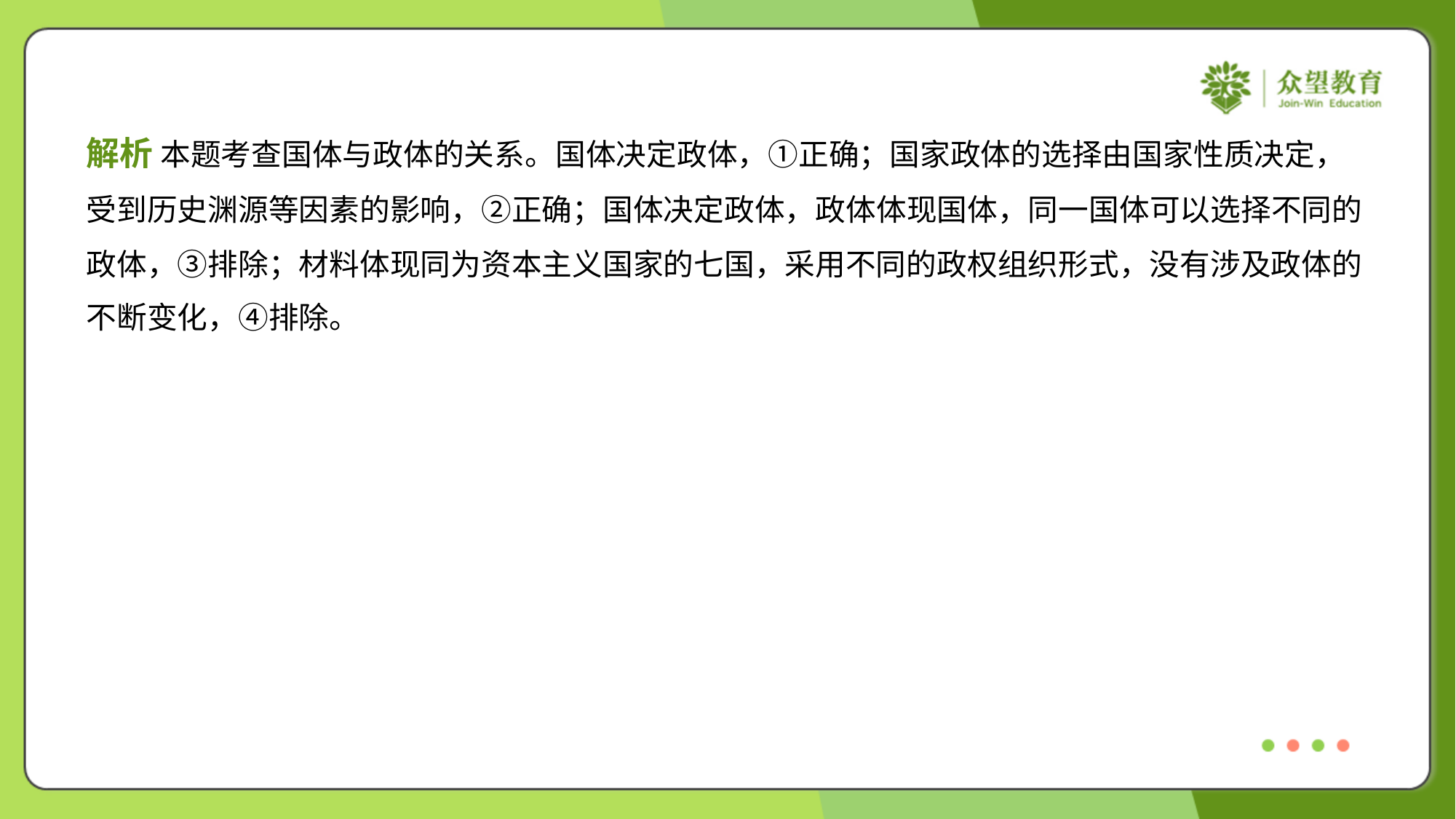

解析 本题考查国体与政体的关系。国体决定政体，①正确；国家政体的选择由国家性质决定，
受到历史渊源等因素的影响，②正确；国体决定政体，政体体现国体，同一国体可以选择不同的
政体，③排除；材料体现同为资本主义国家的七国，采用不同的政权组织形式，没有涉及政体的
不断变化，④排除。